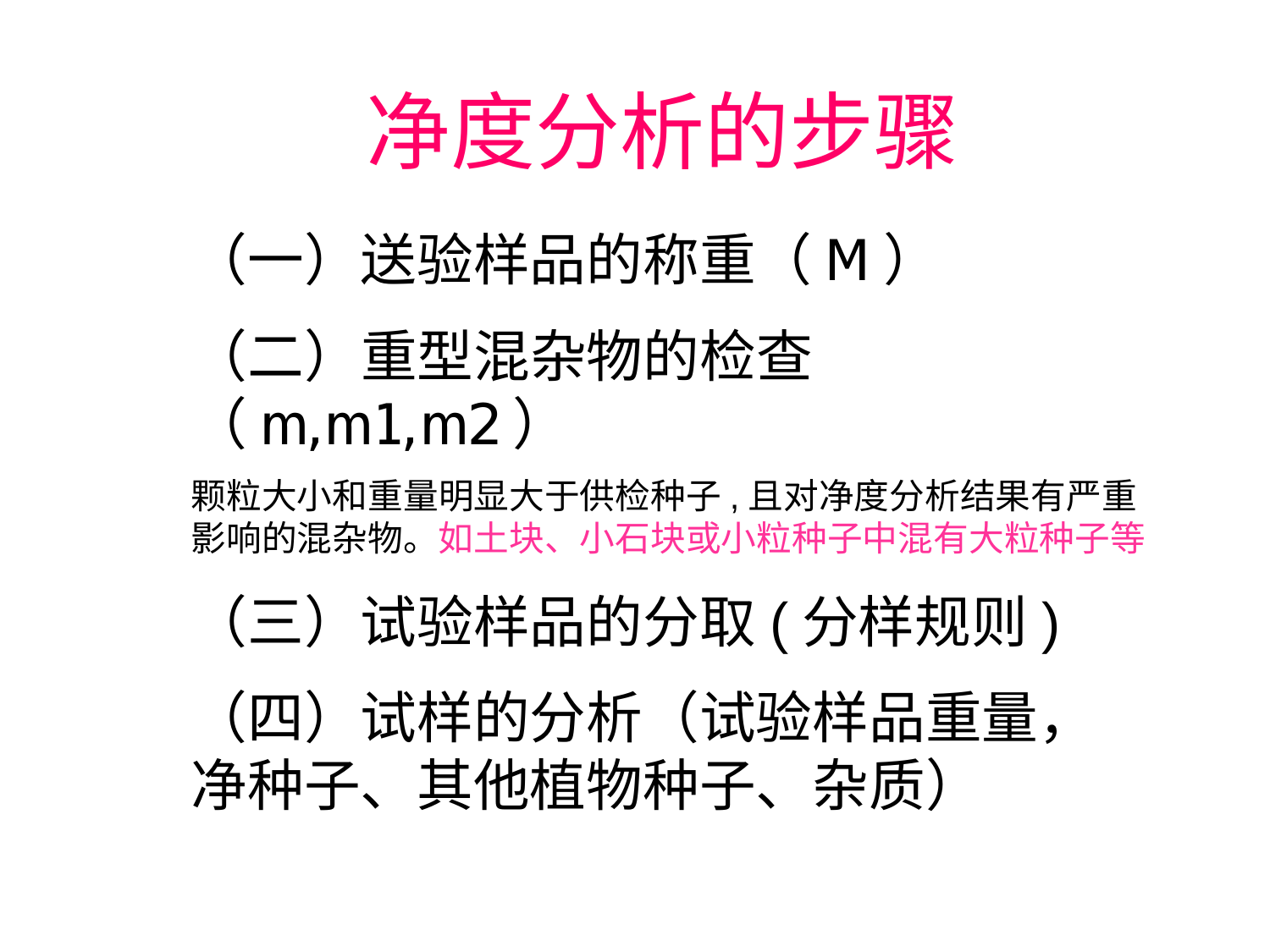

# 净度分析的步骤
（一）送验样品的称重（M）
（二）重型混杂物的检查（m,m1,m2）
颗粒大小和重量明显大于供检种子,且对净度分析结果有严重影响的混杂物。如土块、小石块或小粒种子中混有大粒种子等
（三）试验样品的分取(分样规则)
（四）试样的分析（试验样品重量，净种子、其他植物种子、杂质）